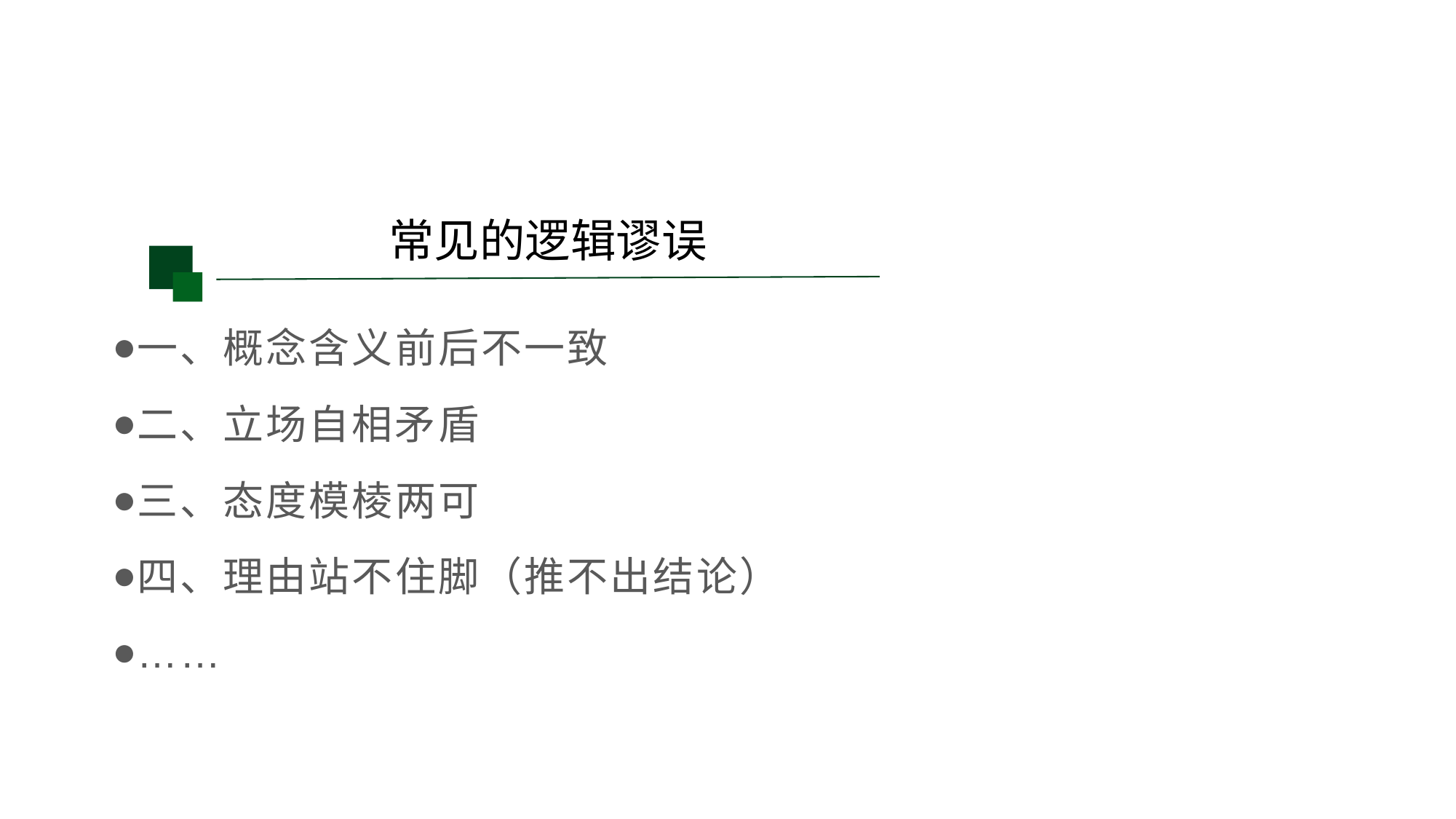

常见的逻辑谬误

一、概念含义前后不一致
二、立场自相矛盾
三、态度模棱两可
四、理由站不住脚（推不出结论）
……